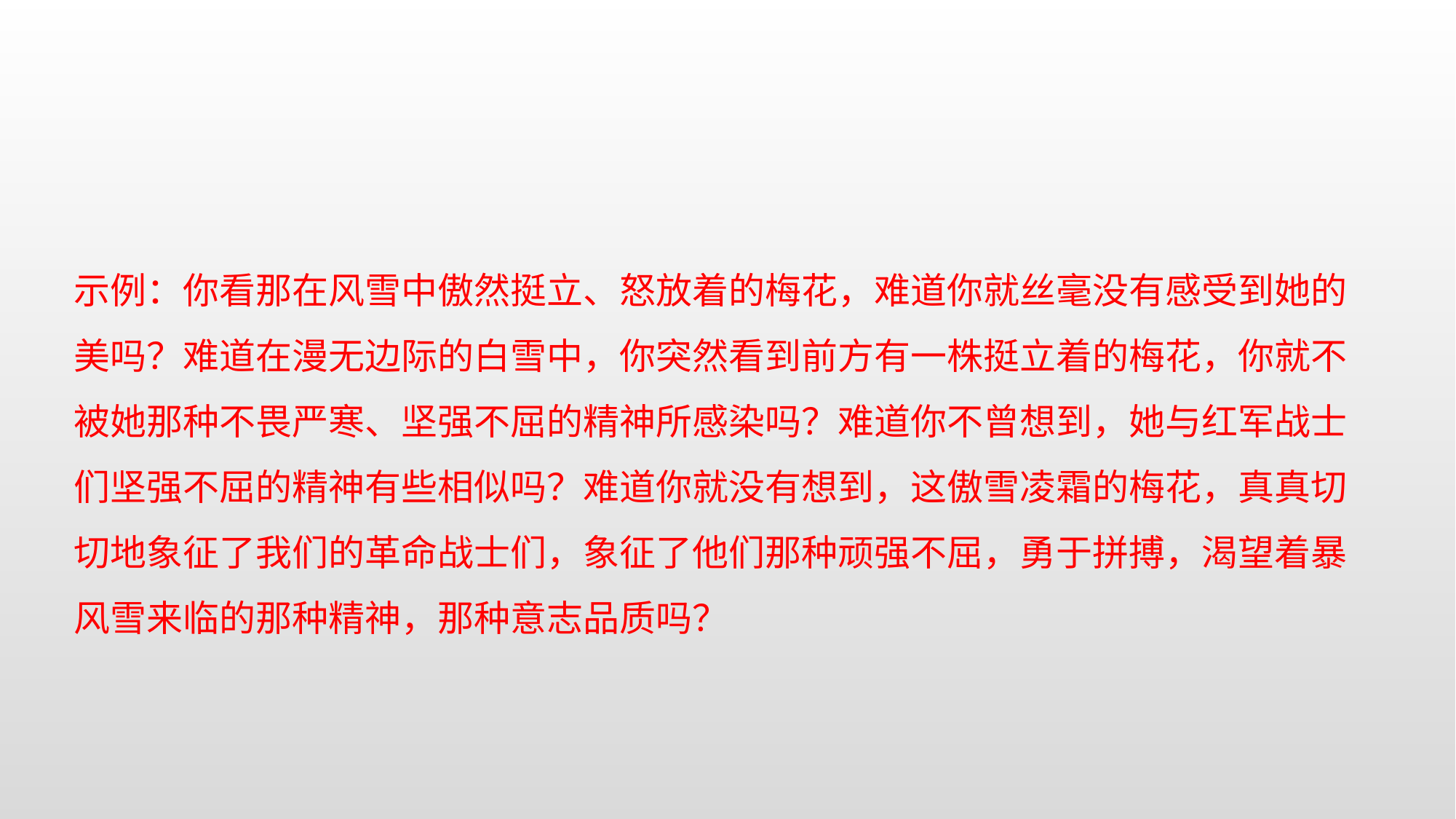

示例：你看那在风雪中傲然挺立、怒放着的梅花，难道你就丝毫没有感受到她的美吗？难道在漫无边际的白雪中，你突然看到前方有一株挺立着的梅花，你就不被她那种不畏严寒、坚强不屈的精神所感染吗？难道你不曾想到，她与红军战士们坚强不屈的精神有些相似吗？难道你就没有想到，这傲雪凌霜的梅花，真真切切地象征了我们的革命战士们，象征了他们那种顽强不屈，勇于拼搏，渴望着暴风雪来临的那种精神，那种意志品质吗？